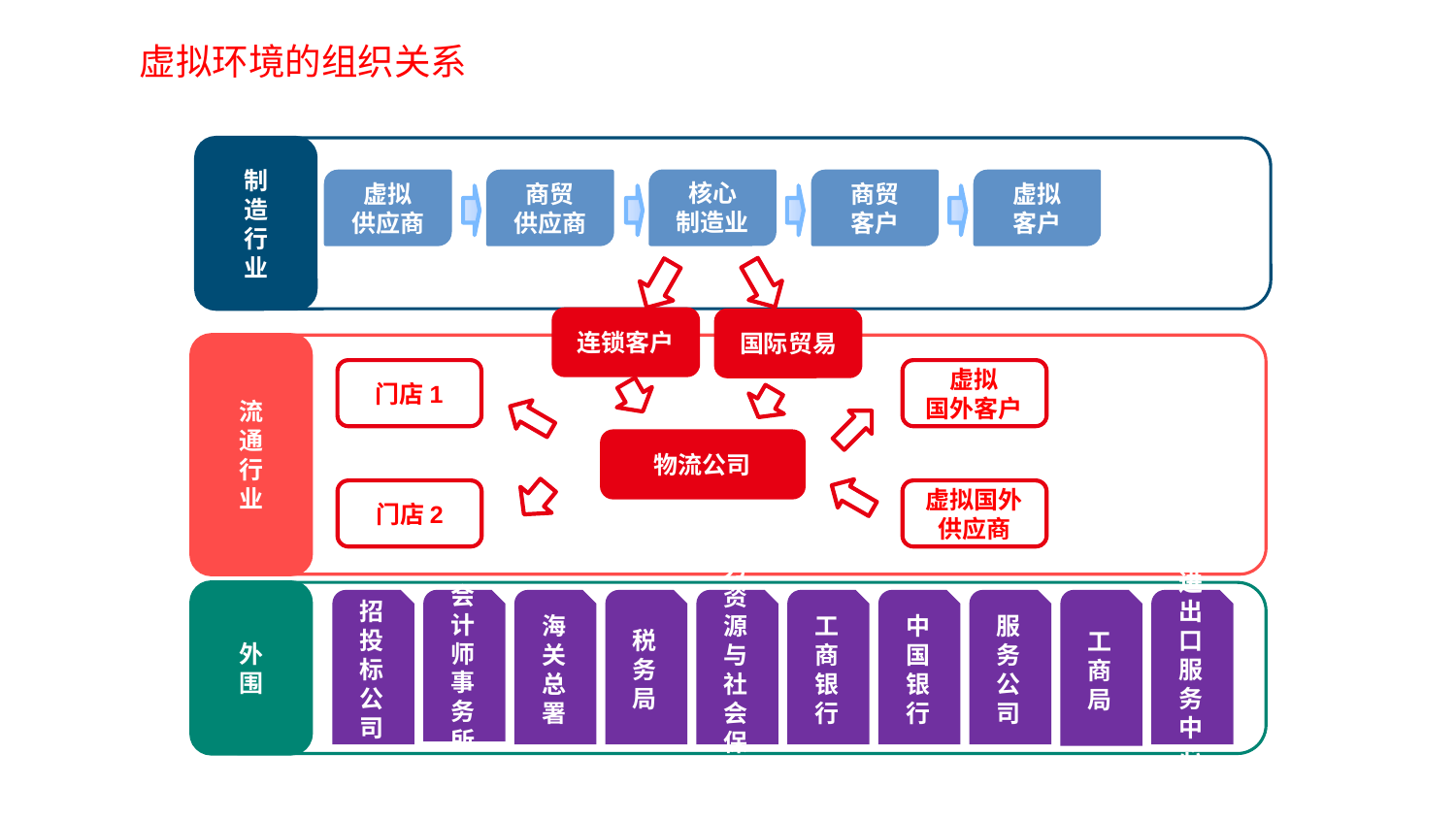

虚拟环境的组织关系
制
造
行
业

核心
制造业
虚拟
供应商
商贸
供应商
商贸
客户
虚拟
客户

连锁客户
国际贸易
流
通
行
业

门店1
虚拟
国外客户

物流公司

门店2
虚拟国外供应商

外
围

招投标公司
会计师事务所
海关总署
税
务
局
人力资源与社会保障局
工商银行
中国银行
服务公司
工商局
进出口服务中心